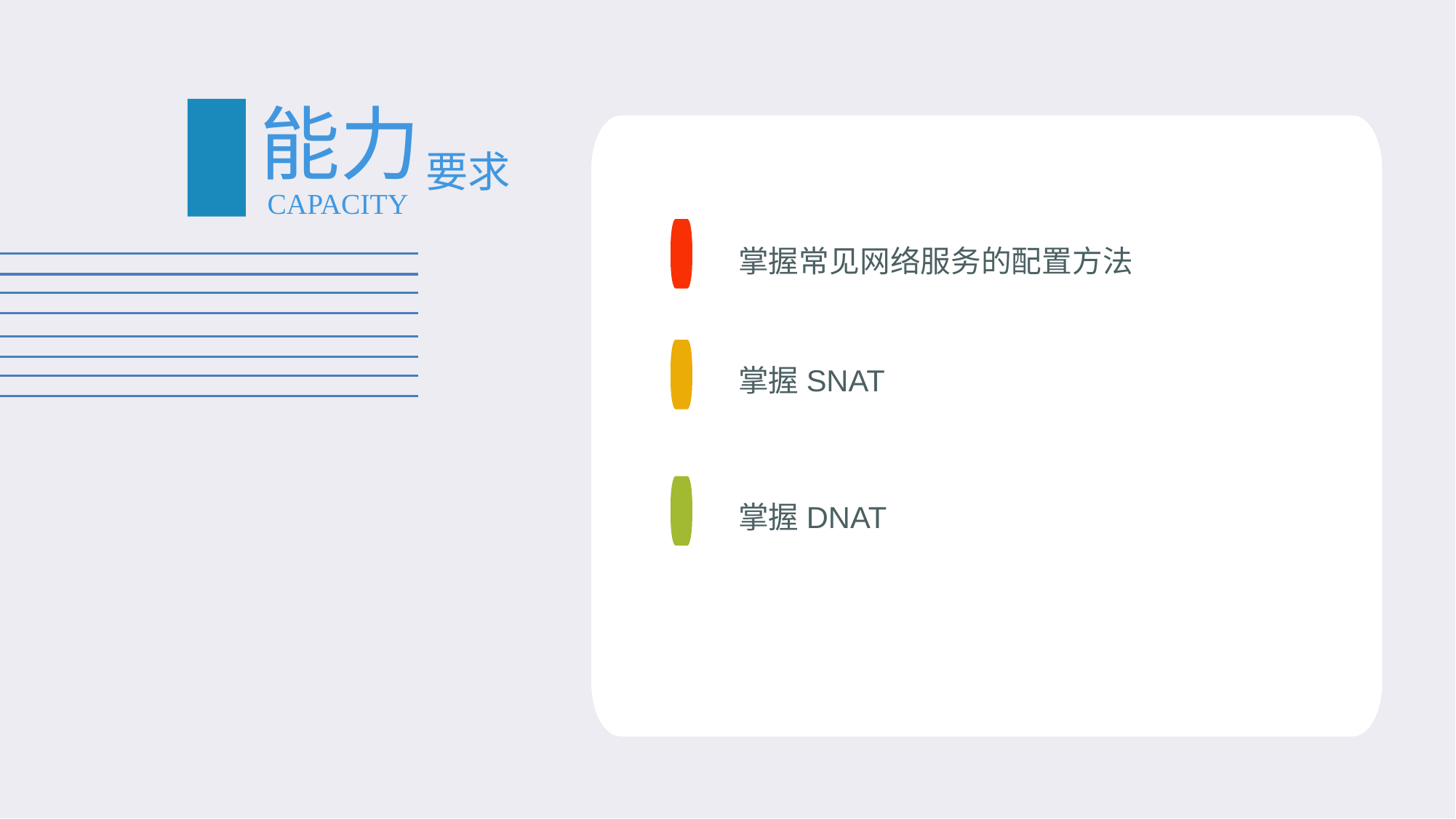

#
能力
要求

CAPACITY

掌握常见网络服务的配置方法

掌握SNAT

掌握DNAT